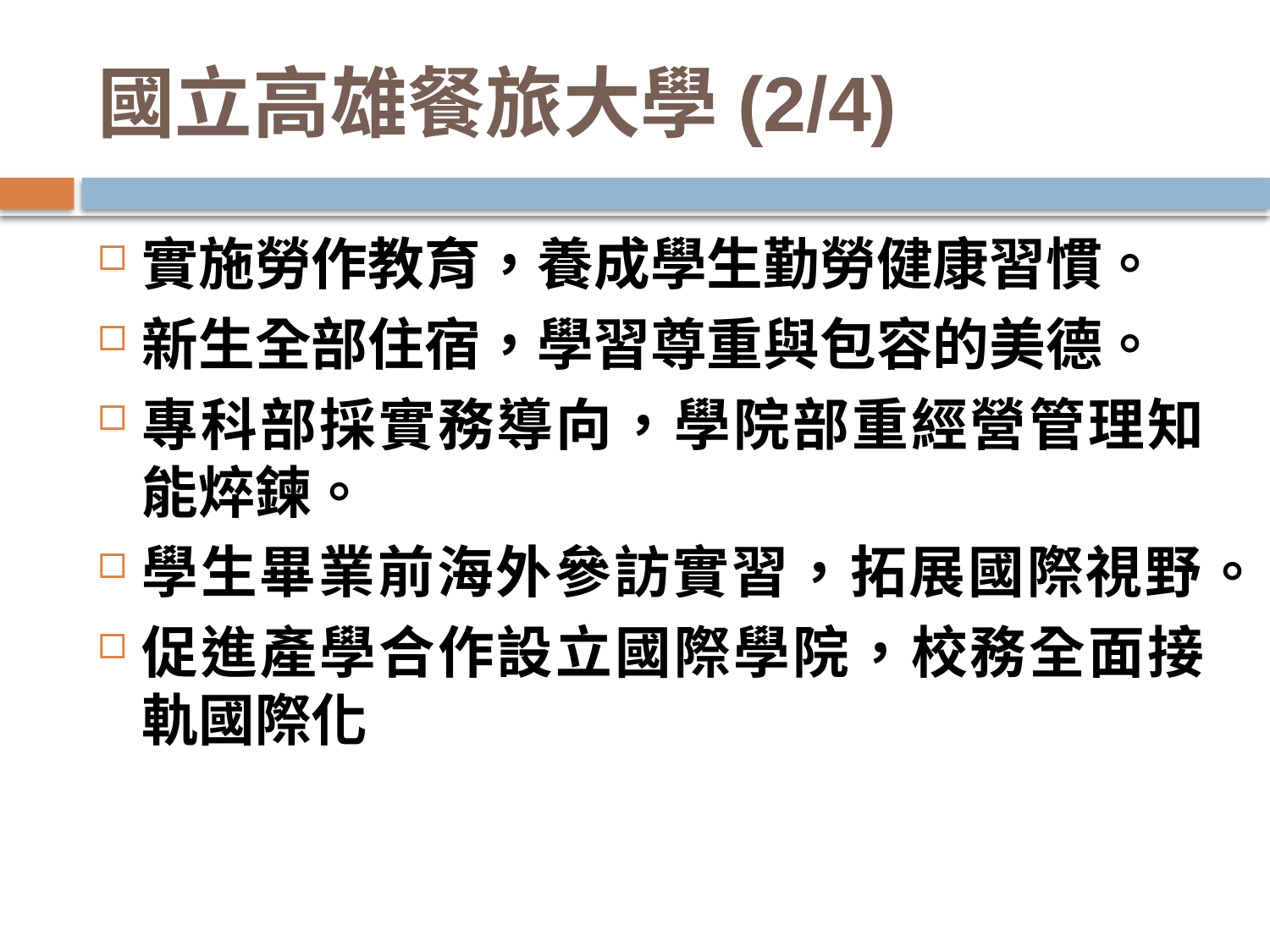

# 國立高雄餐旅大學(2/4)
實施勞作教育，養成學生勤勞健康習慣。
新生全部住宿，學習尊重與包容的美德。
專科部採實務導向，學院部重經營管理知能焠鍊。
學生畢業前海外參訪實習，拓展國際視野。
促進產學合作設立國際學院，校務全面接軌國際化